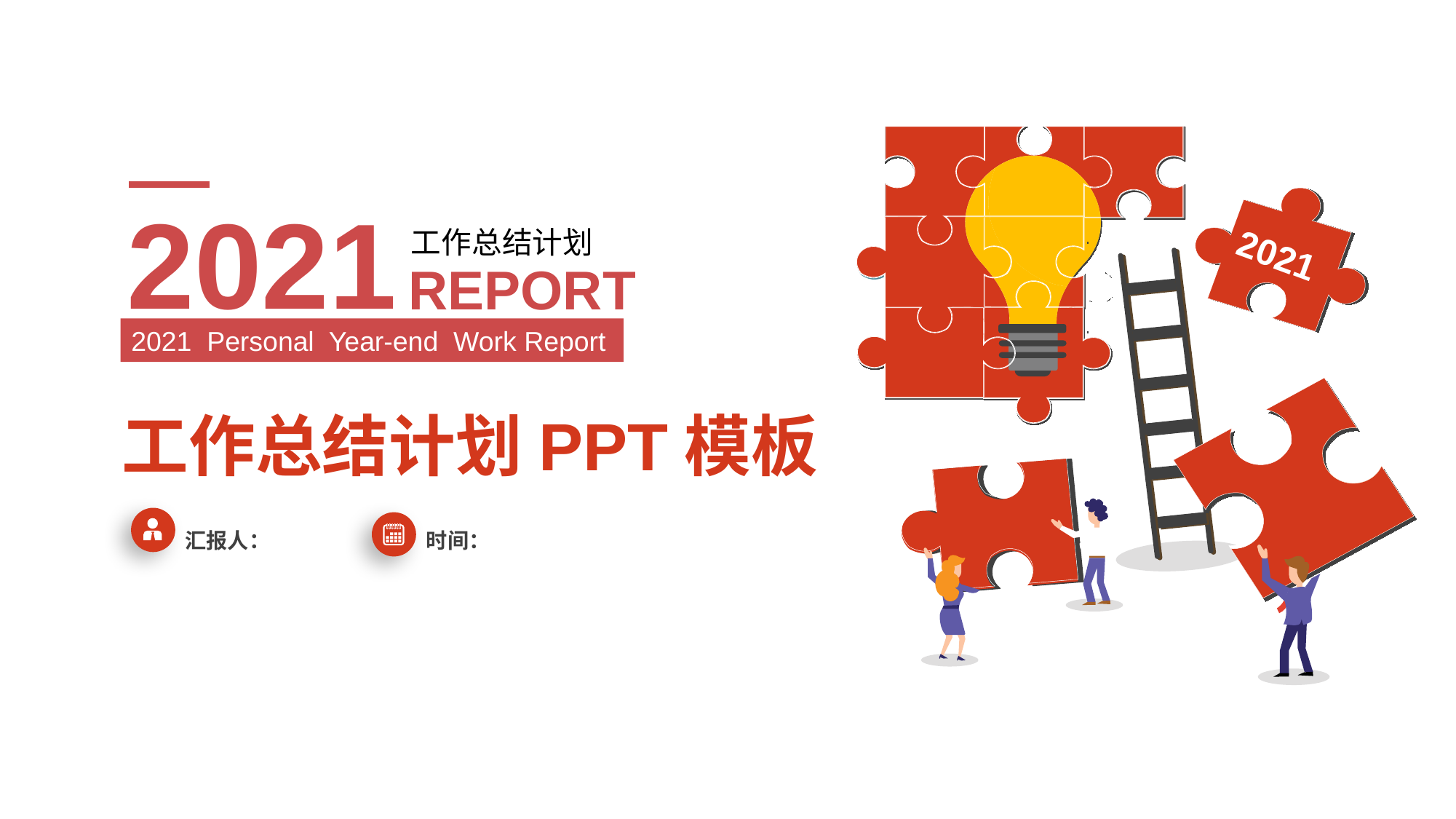

2021
工作总结计划
REPORT
2021  Personal  Year-end  Work Report
工作总结计划PPT模板

汇报人：

时间：

2021